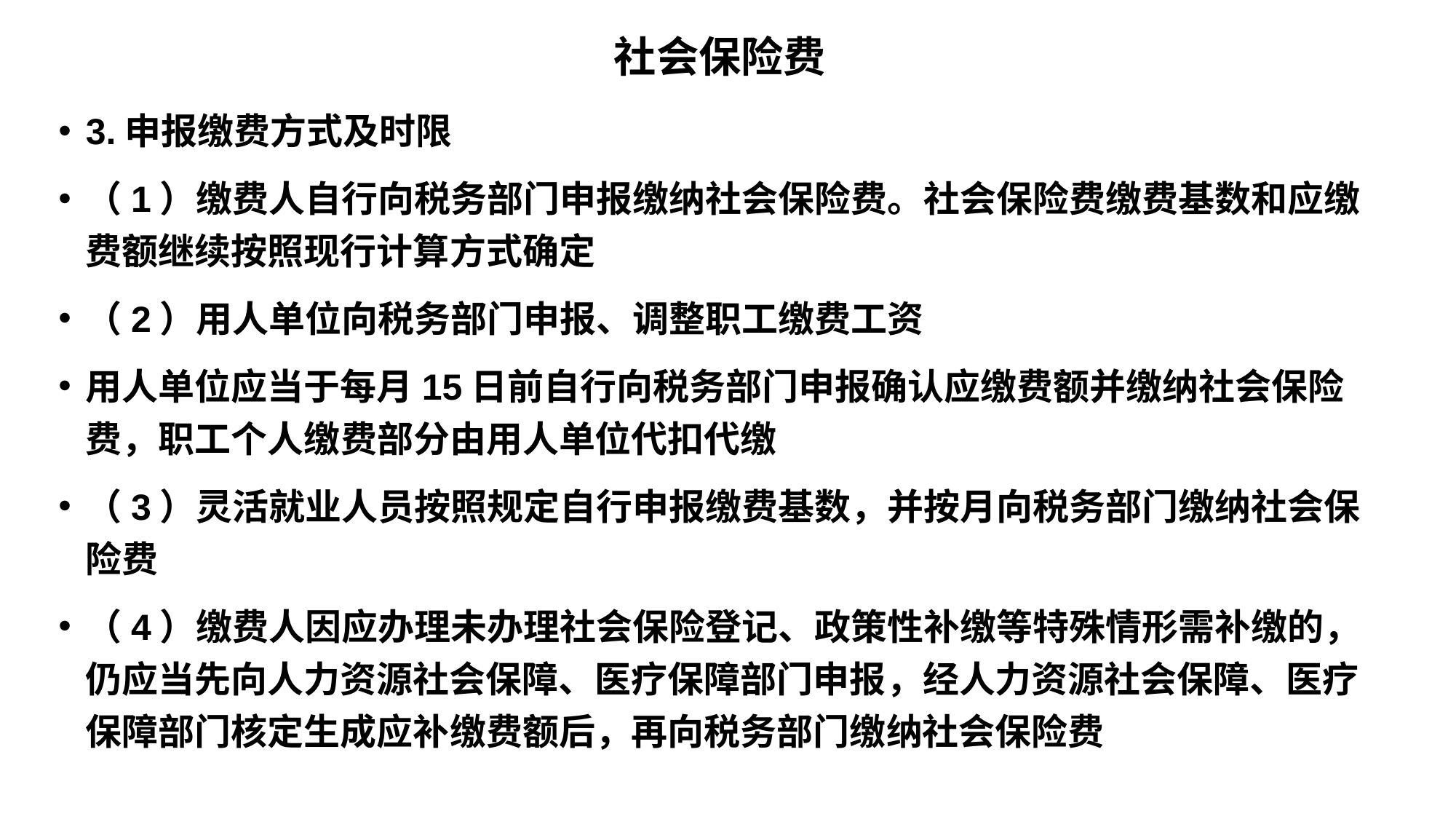

# 社会保险费
3.申报缴费方式及时限
（1）缴费人自行向税务部门申报缴纳社会保险费。社会保险费缴费基数和应缴费额继续按照现行计算方式确定
（2）用人单位向税务部门申报、调整职工缴费工资
用人单位应当于每月15日前自行向税务部门申报确认应缴费额并缴纳社会保险费，职工个人缴费部分由用人单位代扣代缴
（3）灵活就业人员按照规定自行申报缴费基数，并按月向税务部门缴纳社会保险费
（4）缴费人因应办理未办理社会保险登记、政策性补缴等特殊情形需补缴的，仍应当先向人力资源社会保障、医疗保障部门申报，经人力资源社会保障、医疗保障部门核定生成应补缴费额后，再向税务部门缴纳社会保险费